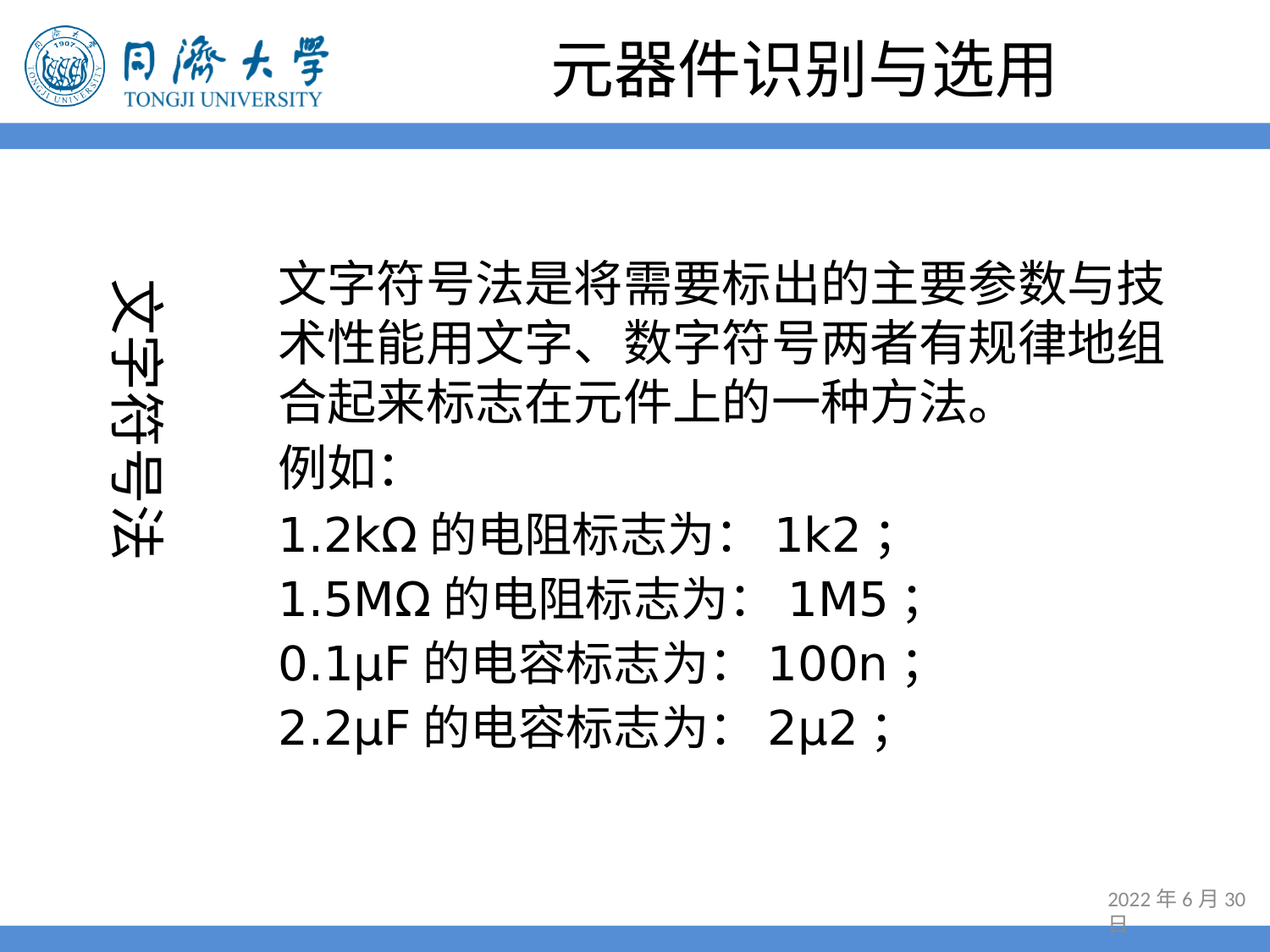

# 元器件识别与选用

	文字符号法是将需要标出的主要参数与技术性能用文字、数字符号两者有规律地组合起来标志在元件上的一种方法。
	例如：
	1.2kΩ的电阻标志为：1k2；
	1.5MΩ的电阻标志为：1M5；
	0.1μF的电容标志为：100n；
	2.2μF的电容标志为：2μ2；
文字符号法
2022年6月30日